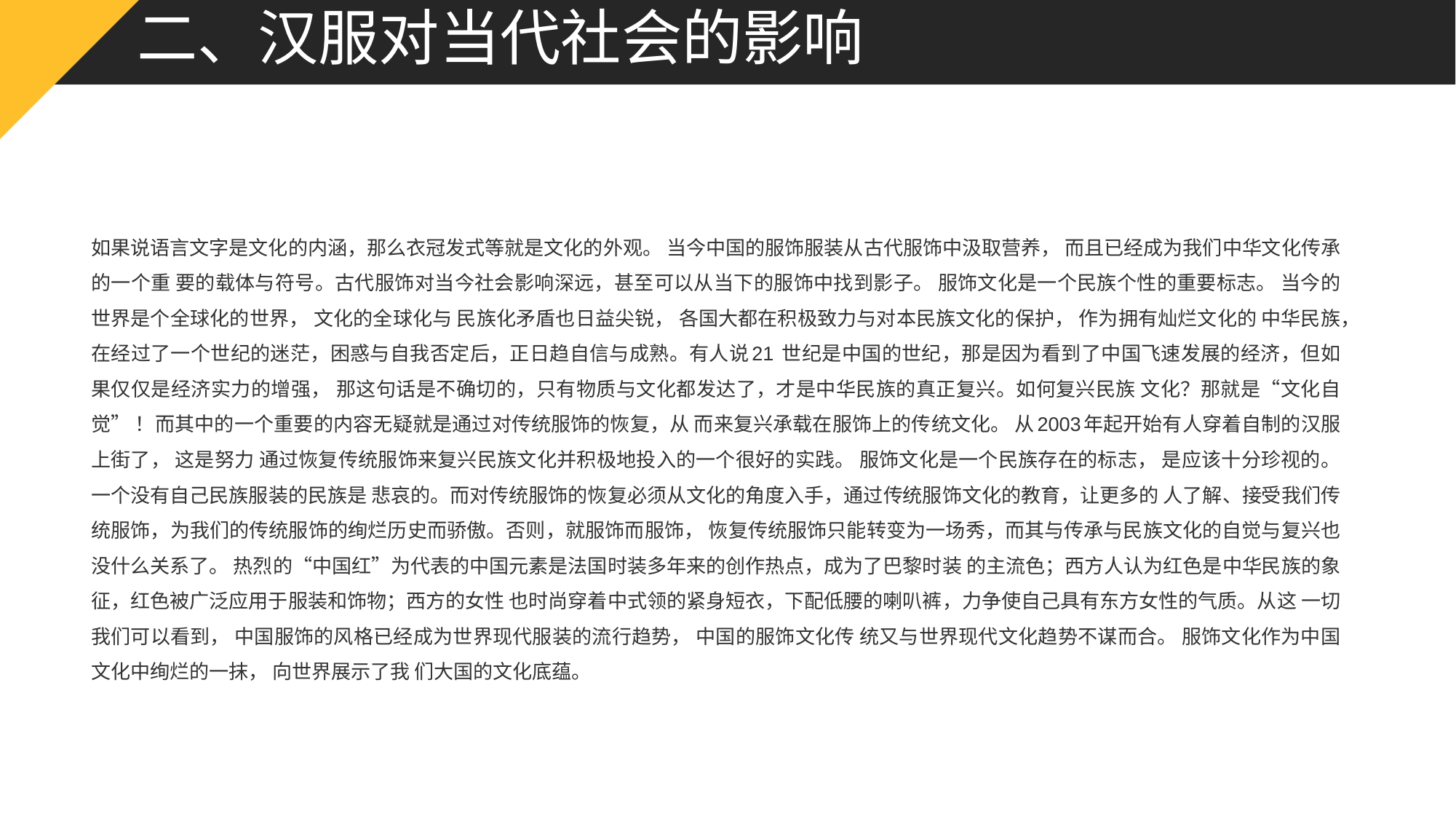

# 二、汉服对当代社会的影响
如果说语言文字是文化的内涵，那么衣冠发式等就是文化的外观。 当今中国的服饰服装从古代服饰中汲取营养， 而且已经成为我们中华文化传承的一个重 要的载体与符号。古代服饰对当今社会影响深远，甚至可以从当下的服饰中找到影子。 服饰文化是一个民族个性的重要标志。 当今的世界是个全球化的世界， 文化的全球化与 民族化矛盾也日益尖锐， 各国大都在积极致力与对本民族文化的保护， 作为拥有灿烂文化的 中华民族，在经过了一个世纪的迷茫，困惑与自我否定后，正日趋自信与成熟。有人说21 世纪是中国的世纪，那是因为看到了中国飞速发展的经济，但如果仅仅是经济实力的增强， 那这句话是不确切的，只有物质与文化都发达了，才是中华民族的真正复兴。如何复兴民族 文化？那就是“文化自觉” ！而其中的一个重要的内容无疑就是通过对传统服饰的恢复，从 而来复兴承载在服饰上的传统文化。 从2003年起开始有人穿着自制的汉服上街了， 这是努力 通过恢复传统服饰来复兴民族文化并积极地投入的一个很好的实践。 服饰文化是一个民族存在的标志， 是应该十分珍视的。 一个没有自己民族服装的民族是 悲哀的。而对传统服饰的恢复必须从文化的角度入手，通过传统服饰文化的教育，让更多的 人了解、接受我们传统服饰，为我们的传统服饰的绚烂历史而骄傲。否则，就服饰而服饰， 恢复传统服饰只能转变为一场秀，而其与传承与民族文化的自觉与复兴也没什么关系了。 热烈的“中国红”为代表的中国元素是法国时装多年来的创作热点，成为了巴黎时装 的主流色；西方人认为红色是中华民族的象征，红色被广泛应用于服装和饰物；西方的女性 也时尚穿着中式领的紧身短衣，下配低腰的喇叭裤，力争使自己具有东方女性的气质。从这 一切我们可以看到， 中国服饰的风格已经成为世界现代服装的流行趋势， 中国的服饰文化传 统又与世界现代文化趋势不谋而合。 服饰文化作为中国文化中绚烂的一抹， 向世界展示了我 们大国的文化底蕴。